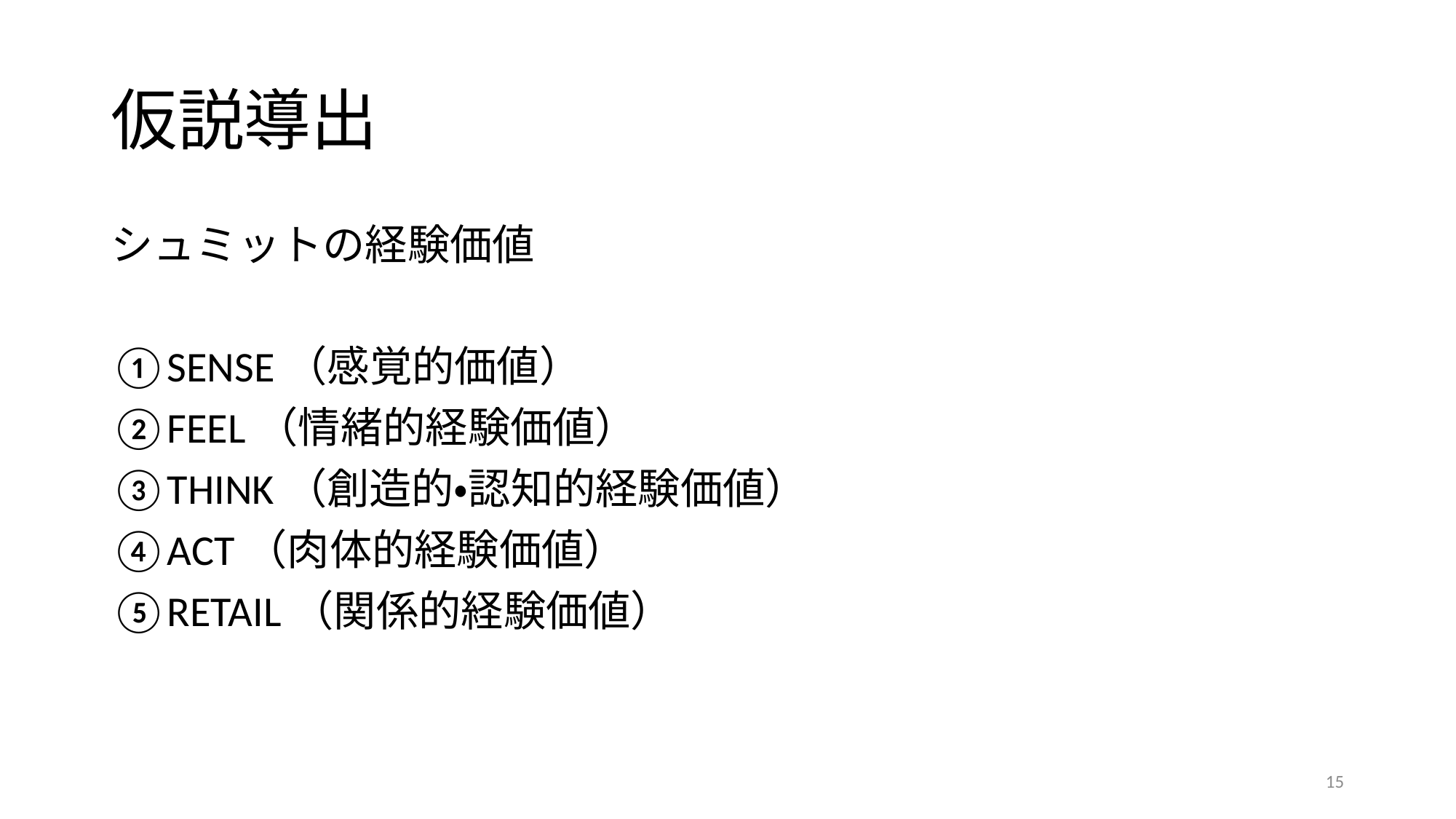

# 仮説導出
シュミットの経験価値

①SENSE（感覚的価値）
②FEEL（情緒的経験価値）
③THINK（創造的・認知的経験価値）
④ACT（肉体的経験価値）
⑤RETAIL（関係的経験価値）
15